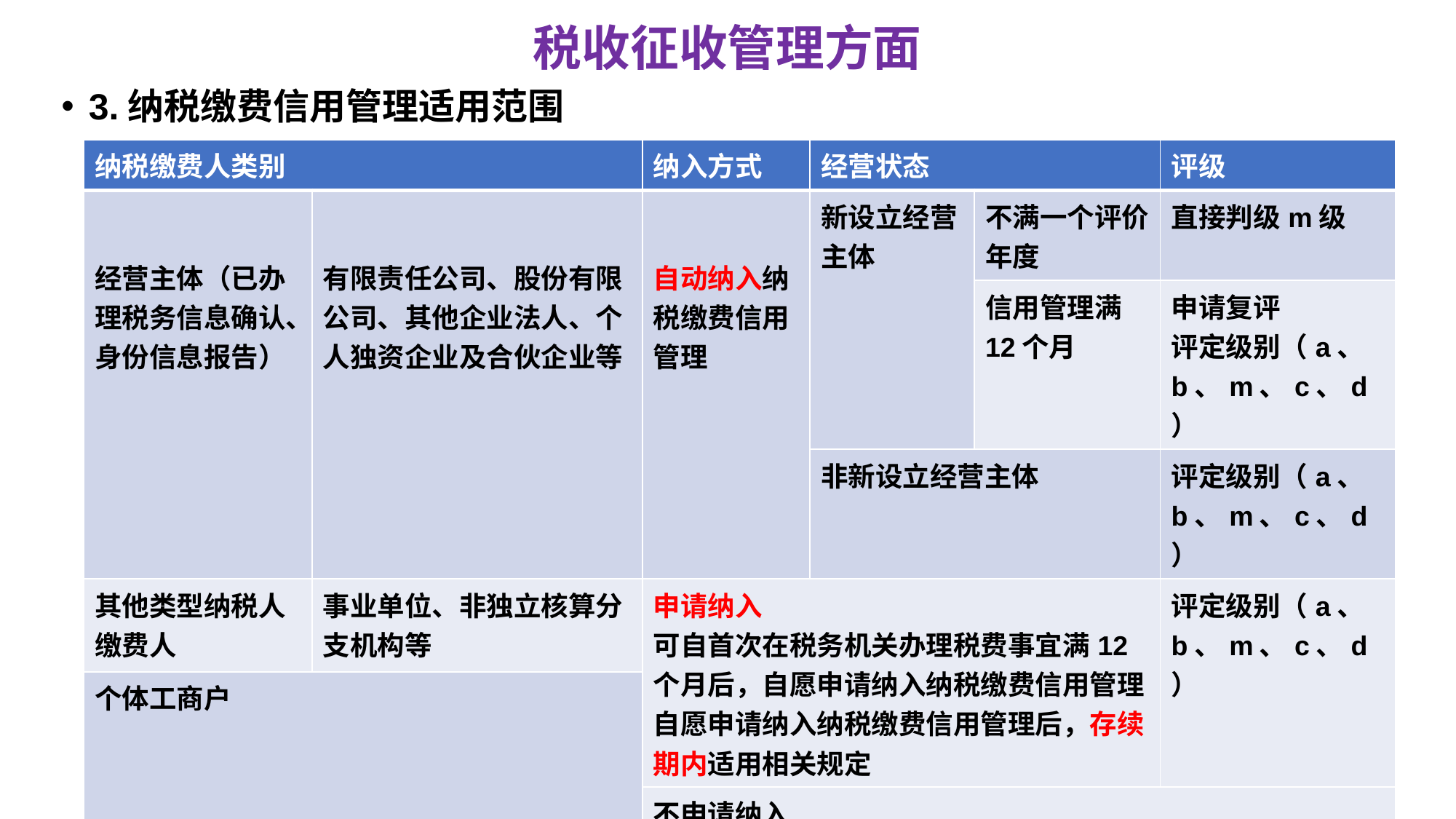

# 税收征收管理方面
3.纳税缴费信用管理适用范围

| 纳税缴费人类别 |  | 纳入方式 | 经营状态 |  | 评级 |
| --- | --- | --- | --- | --- | --- |
| 经营主体（已办理税务信息确认、身份信息报告） | 有限责任公司、股份有限公司、其他企业法人、个人独资企业及合伙企业等 | 自动纳入纳税缴费信用管理 | 新设立经营主体 | 不满一个评价年度 | 直接判级m级 |
|  |  |  |  | 信用管理满12个月 | 申请复评 评定级别（a、b、m、c、d） |
|  |  |  | 非新设立经营主体 |  | 评定级别（a、b、m、c、d） |
| 其他类型纳税人缴费人 | 事业单位、非独立核算分支机构等 | 申请纳入 可自首次在税务机关办理税费事宜满12个月后，自愿申请纳入纳税缴费信用管理 自愿申请纳入纳税缴费信用管理后，存续期内适用相关规定 |  |  | 评定级别（a、b、m、c、d） |
| 个体工商户 |  |  |  |  |  |
|  |  | 不申请纳入 |  |  |  |
| 自然人 |  | 不纳入 纳税缴费信用管理 |  |  |  |